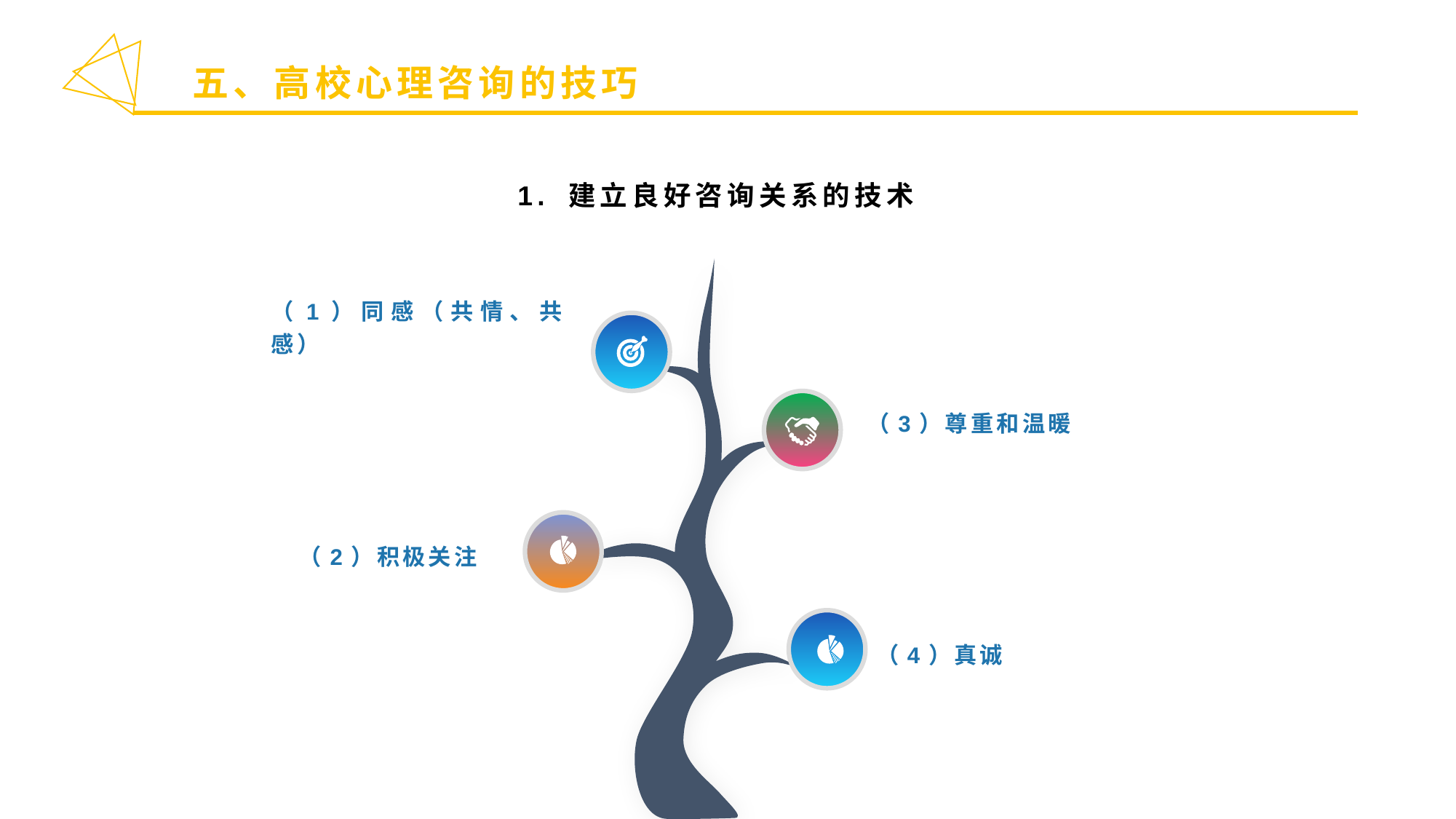

五、高校心理咨询的技巧
1. 建立良好咨询关系的技术

（1）同感（共情、共感）
（3）尊重和温暖
（2）积极关注
（4）真诚